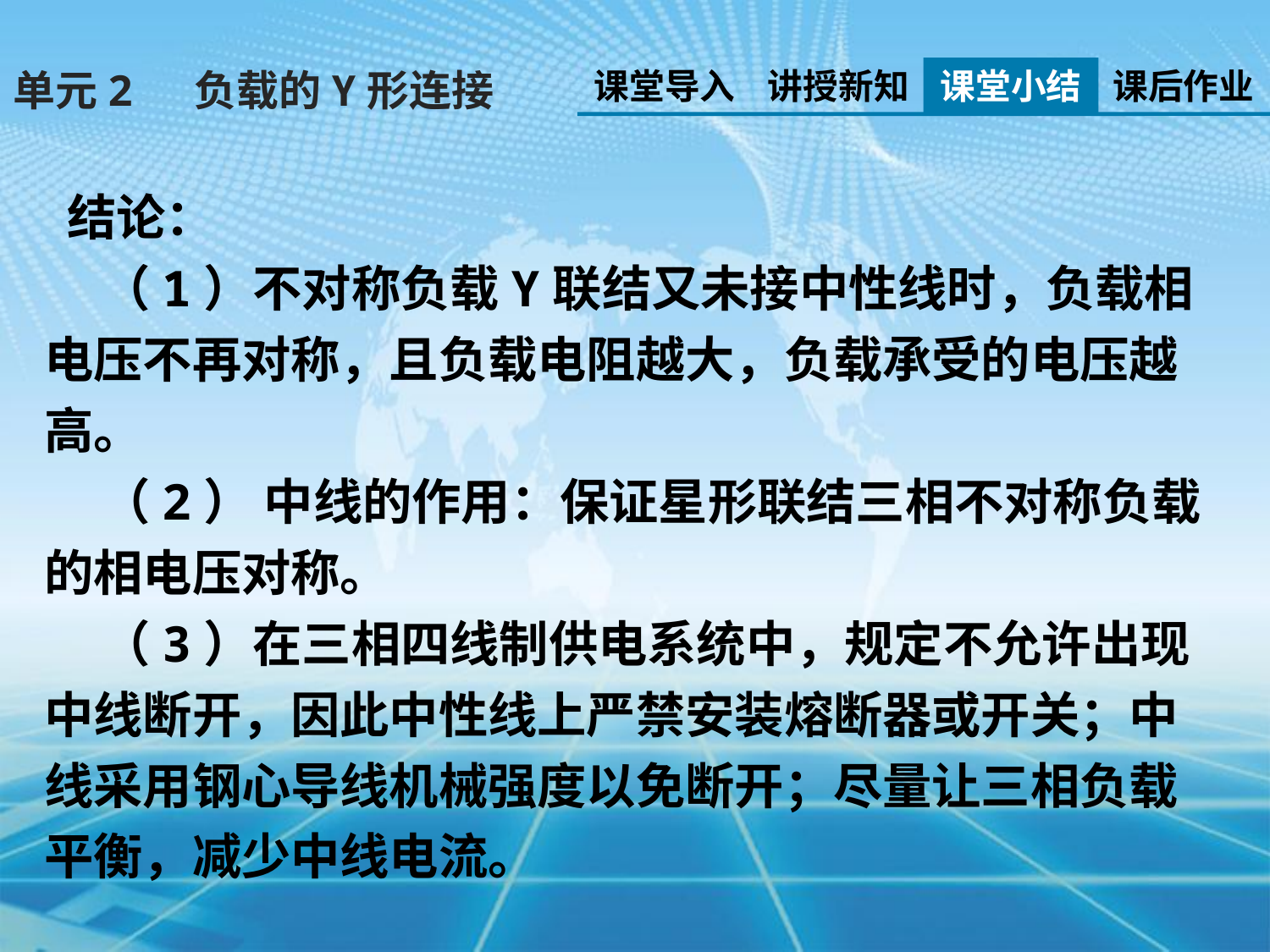

课堂导入
讲授新知
课堂小结
课后作业
单元2  负载的Y形连接
 结论：
    （1）不对称负载Y联结又未接中性线时，负载相电压不再对称，且负载电阻越大，负载承受的电压越高。
    （2） 中线的作用：保证星形联结三相不对称负载的相电压对称。
    （3）在三相四线制供电系统中，规定不允许出现中线断开，因此中性线上严禁安装熔断器或开关；中线采用钢心导线机械强度以免断开；尽量让三相负载平衡，减少中线电流。